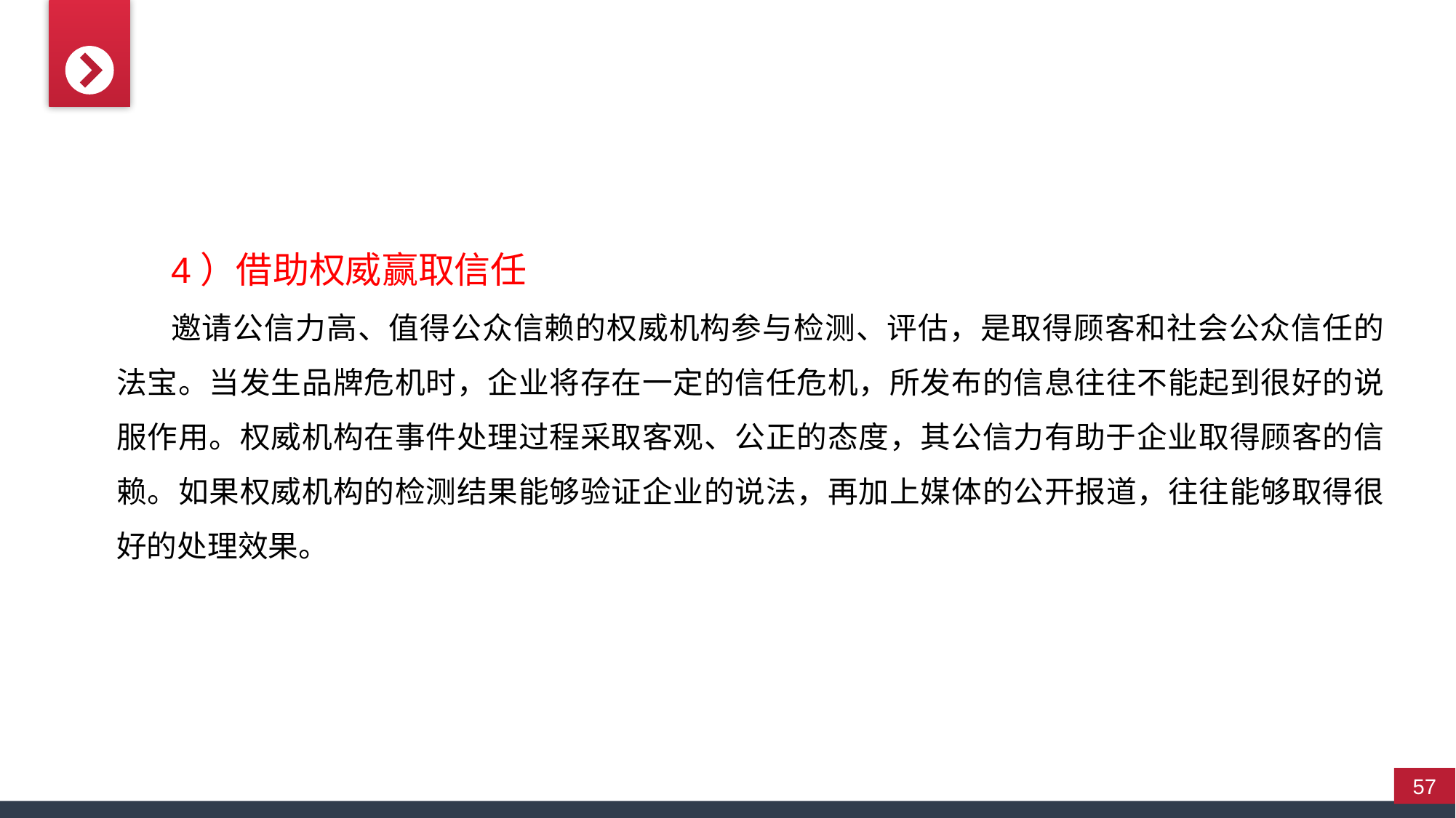

4）借助权威赢取信任
邀请公信力高、值得公众信赖的权威机构参与检测、评估，是取得顾客和社会公众信任的法宝。当发生品牌危机时，企业将存在一定的信任危机，所发布的信息往往不能起到很好的说服作用。权威机构在事件处理过程采取客观、公正的态度，其公信力有助于企业取得顾客的信赖。如果权威机构的检测结果能够验证企业的说法，再加上媒体的公开报道，往往能够取得很好的处理效果。